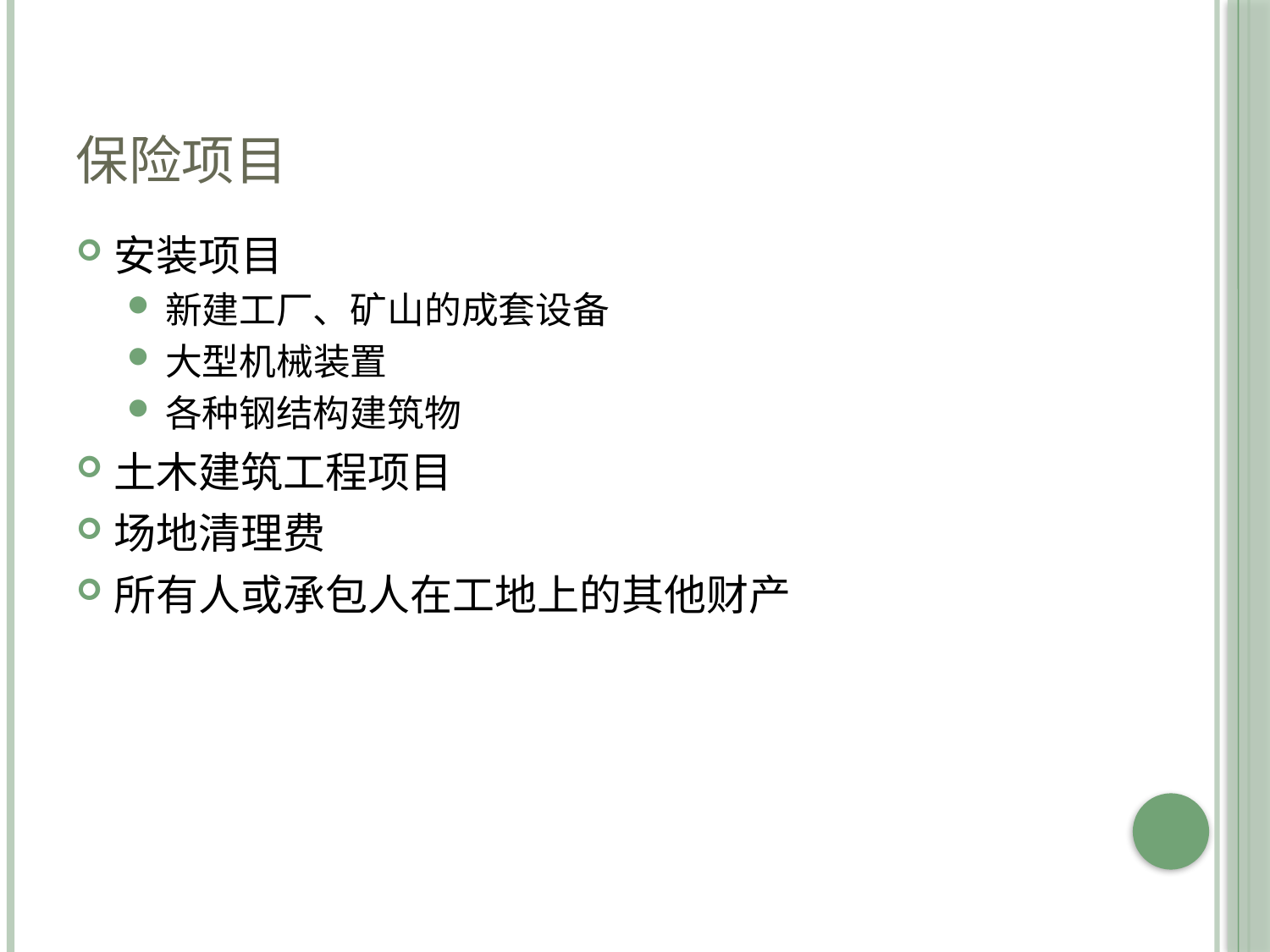

# 保险项目
安装项目
新建工厂、矿山的成套设备
大型机械装置
各种钢结构建筑物
土木建筑工程项目
场地清理费
所有人或承包人在工地上的其他财产